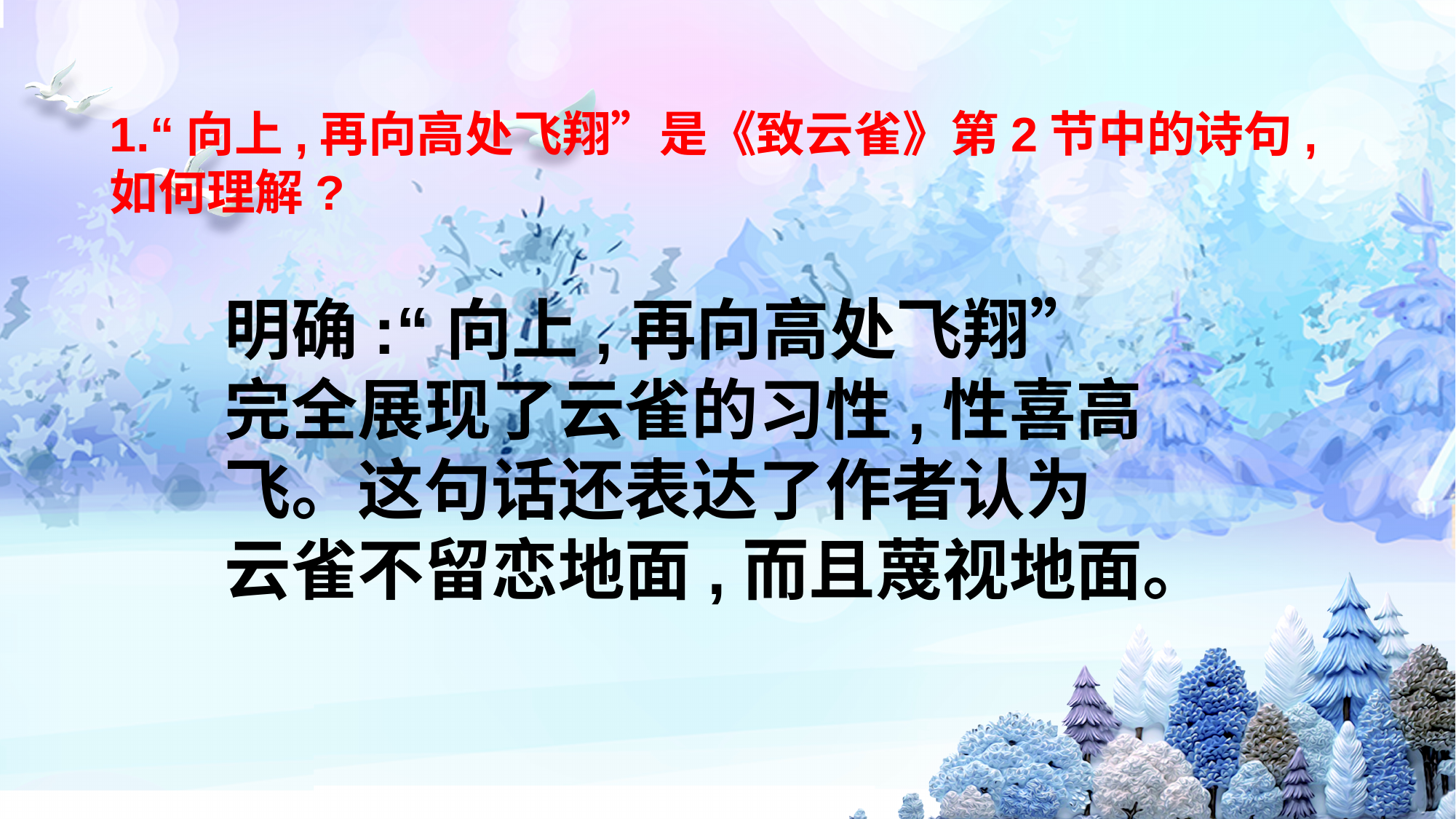

1.“向上,再向高处飞翔”是《致云雀》第2节中的诗句,如何理解?
明确:“向上,再向高处飞翔”完全展现了云雀的习性,性喜高飞。这句话还表达了作者认为云雀不留恋地面,而且蔑视地面。